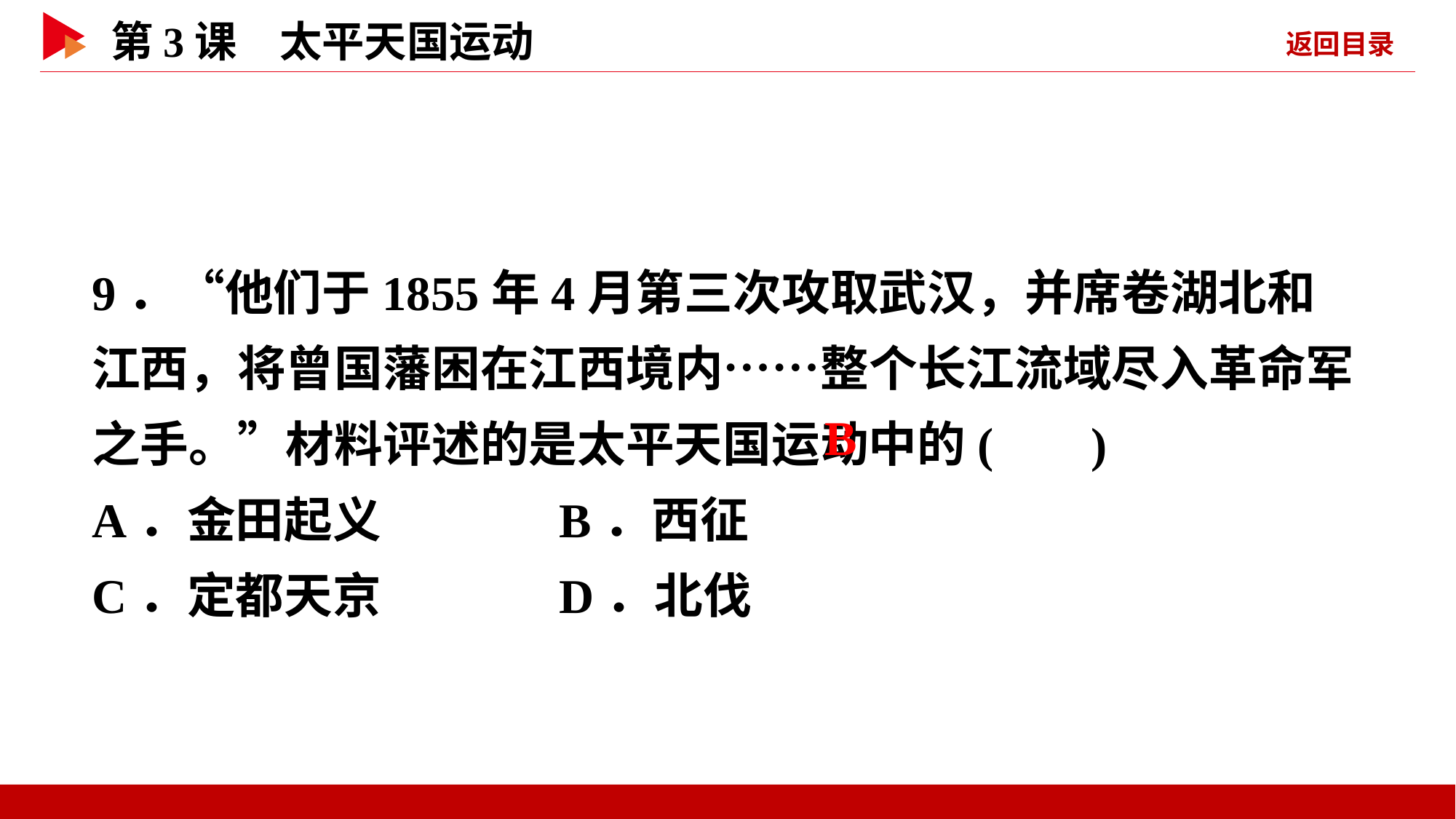

9．“他们于1855年4月第三次攻取武汉，并席卷湖北和江西，将曾国藩困在江西境内……整个长江流域尽入革命军之手。”材料评述的是太平天国运动中的(        )
A．金田起义               B．西征
C．定都天京               D．北伐
   B